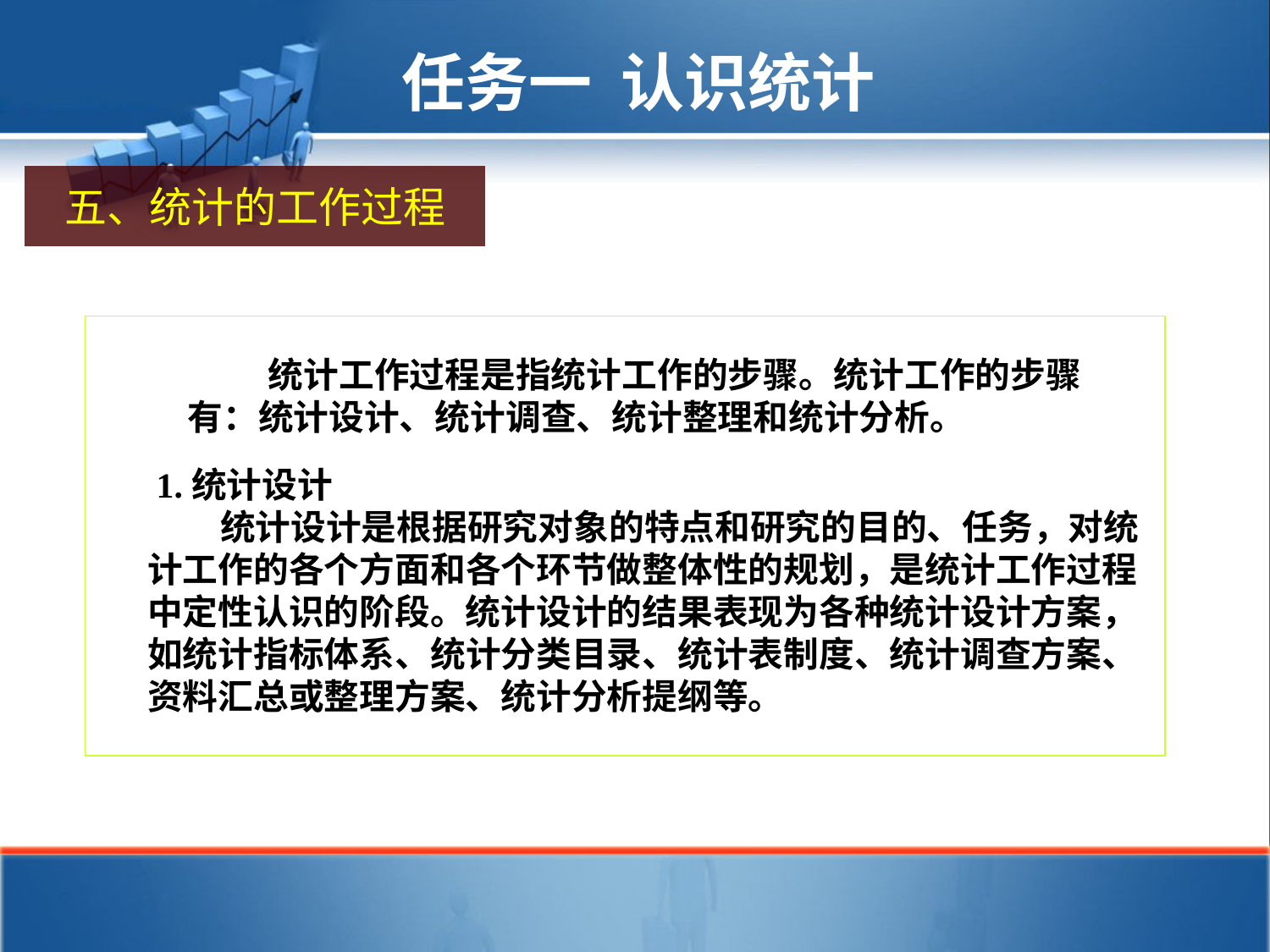

任务一  认识统计
五、统计的工作过程

         统计工作过程是指统计工作的步骤。统计工作的步骤有：统计设计、统计调查、统计整理和统计分析。
 1.统计设计
        统计设计是根据研究对象的特点和研究的目的、任务，对统计工作的各个方面和各个环节做整体性的规划，是统计工作过程中定性认识的阶段。统计设计的结果表现为各种统计设计方案，如统计指标体系、统计分类目录、统计表制度、统计调查方案、资料汇总或整理方案、统计分析提纲等。